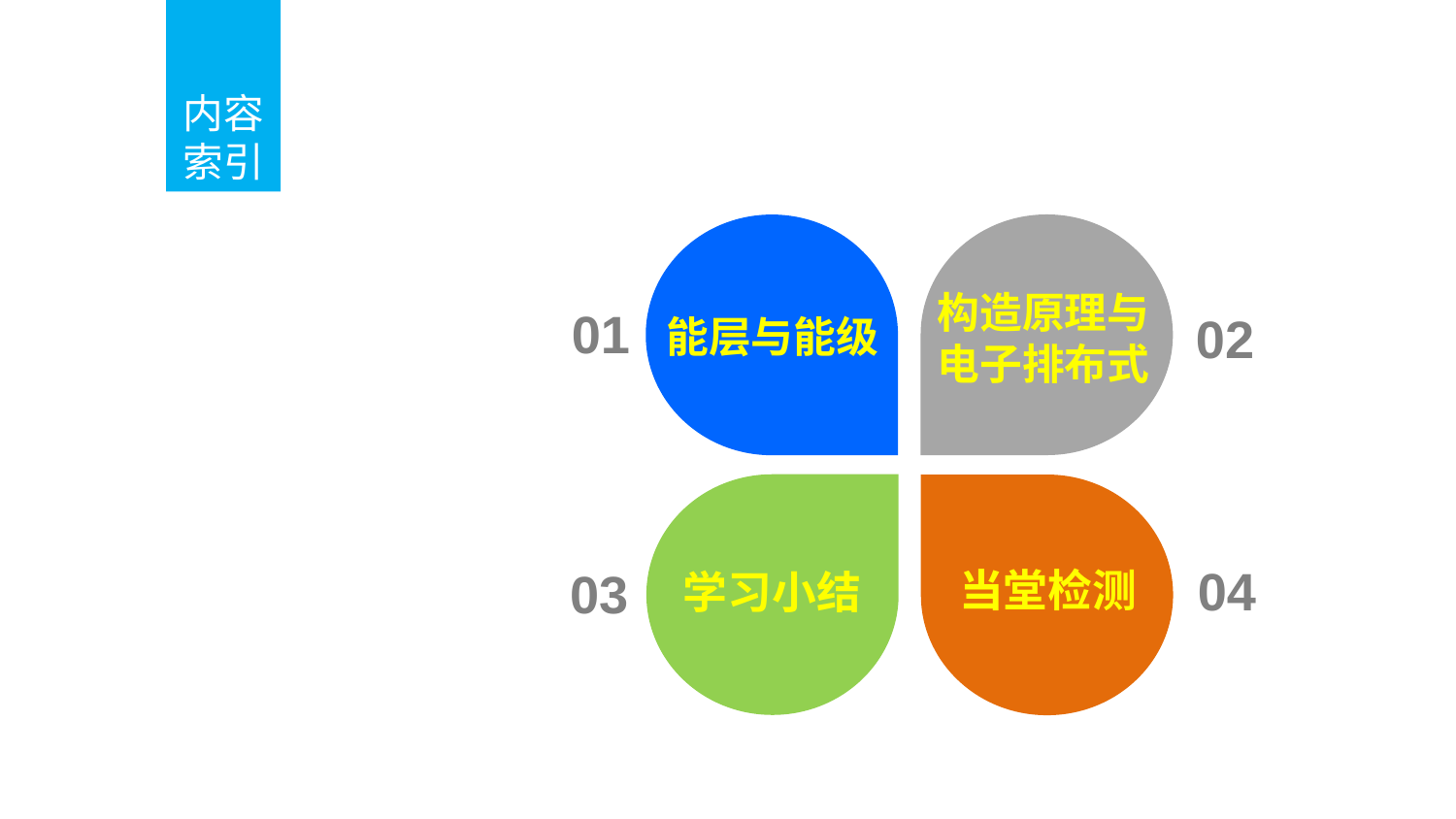

内容
索引
Contents Page

构造原理与电子排布式
01
02
能层与能级
04
03
当堂检测
学习小结